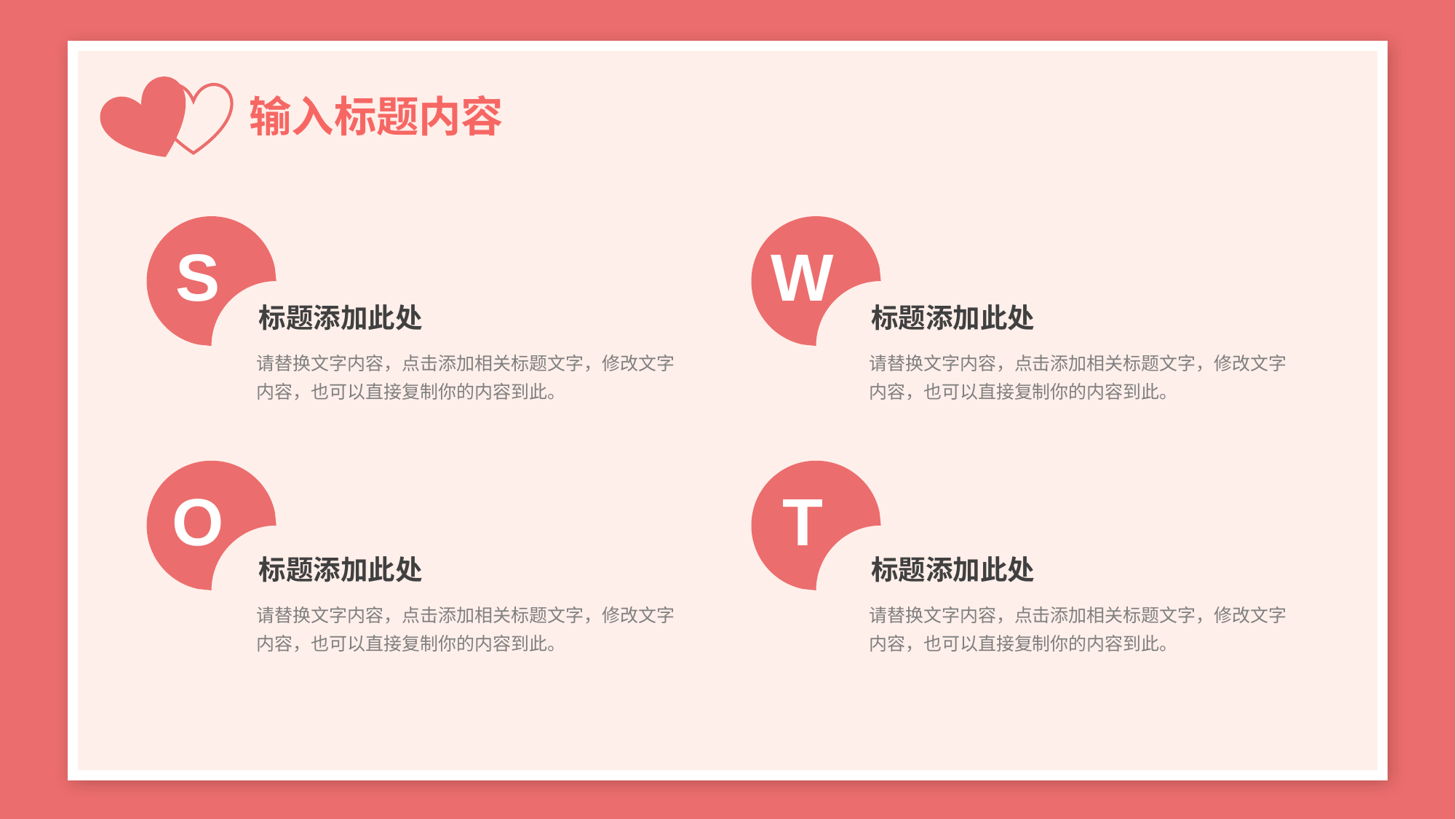

输入标题内容

S

W
标题添加此处
请替换文字内容，点击添加相关标题文字，修改文字内容，也可以直接复制你的内容到此。
标题添加此处
请替换文字内容，点击添加相关标题文字，修改文字内容，也可以直接复制你的内容到此。

O

T
标题添加此处
请替换文字内容，点击添加相关标题文字，修改文字内容，也可以直接复制你的内容到此。
标题添加此处
请替换文字内容，点击添加相关标题文字，修改文字内容，也可以直接复制你的内容到此。